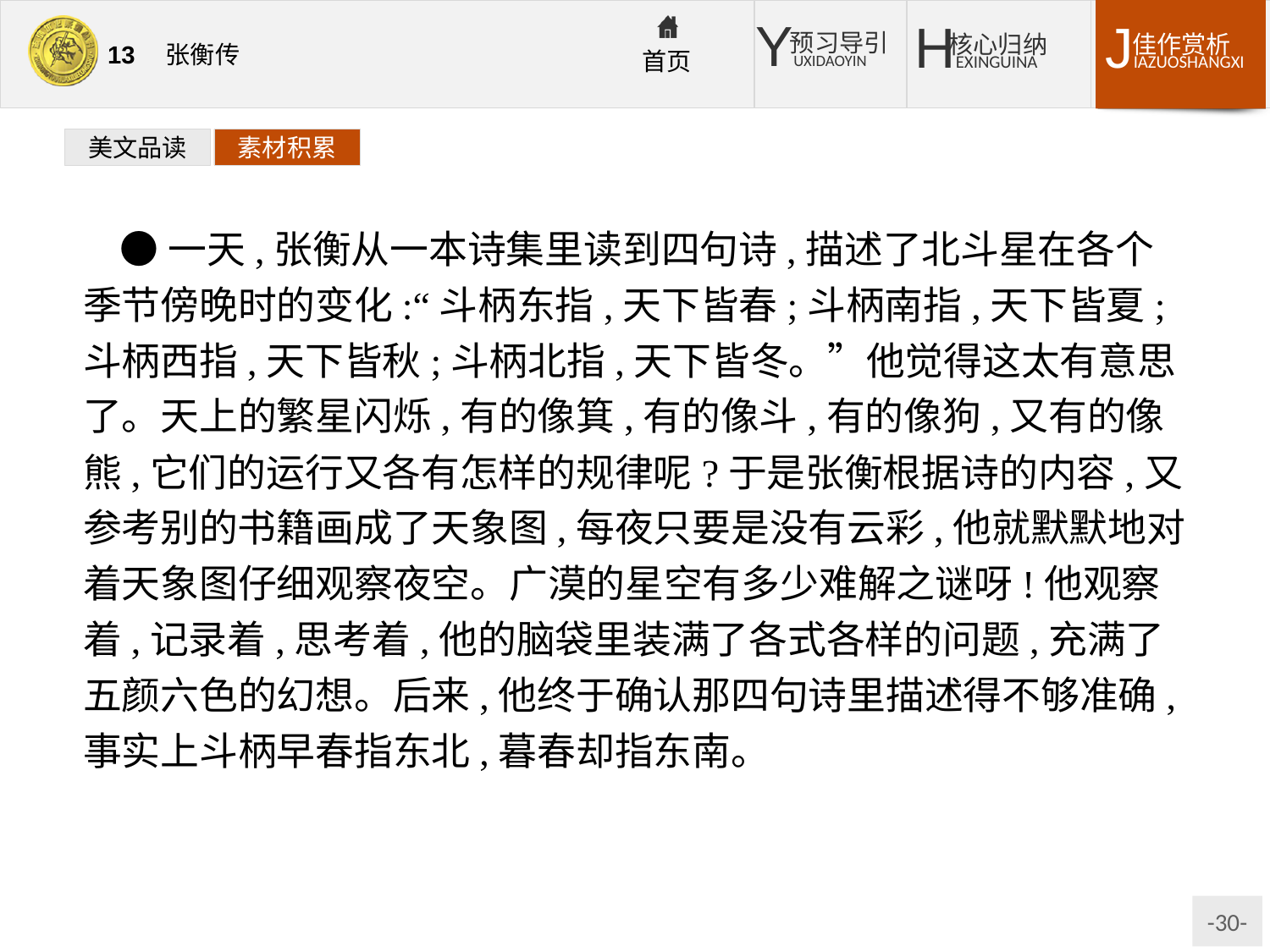

美文品读
素材积累
●一天,张衡从一本诗集里读到四句诗,描述了北斗星在各个季节傍晚时的变化:“斗柄东指,天下皆春;斗柄南指,天下皆夏;斗柄西指,天下皆秋;斗柄北指,天下皆冬。”他觉得这太有意思了。天上的繁星闪烁,有的像箕,有的像斗,有的像狗,又有的像熊,它们的运行又各有怎样的规律呢?于是张衡根据诗的内容,又参考别的书籍画成了天象图,每夜只要是没有云彩,他就默默地对着天象图仔细观察夜空。广漠的星空有多少难解之谜呀!他观察着,记录着,思考着,他的脑袋里装满了各式各样的问题,充满了五颜六色的幻想。后来,他终于确认那四句诗里描述得不够准确,事实上斗柄早春指东北,暮春却指东南。